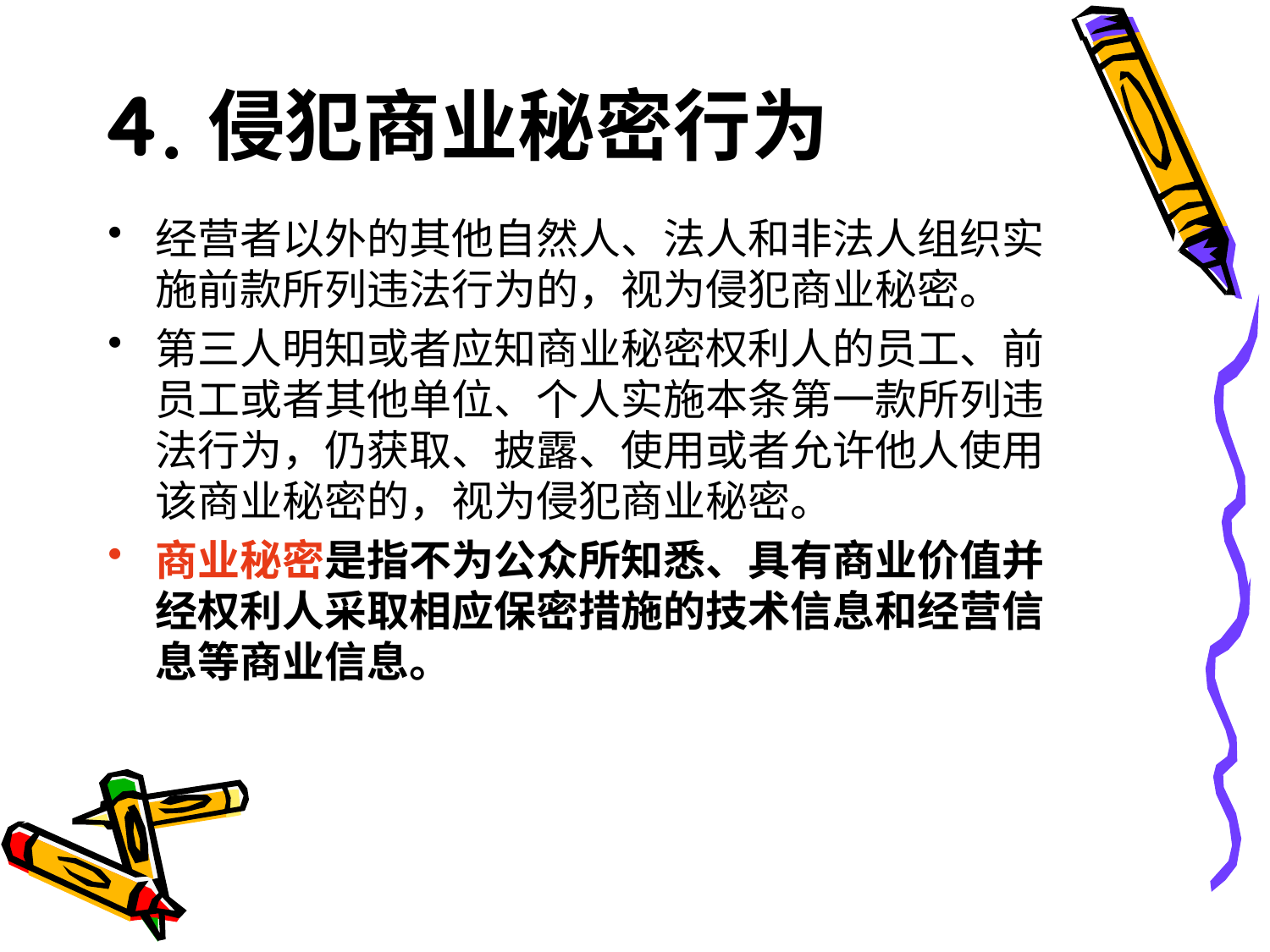

# 4.侵犯商业秘密行为
经营者以外的其他自然人、法人和非法人组织实施前款所列违法行为的，视为侵犯商业秘密。
第三人明知或者应知商业秘密权利人的员工、前员工或者其他单位、个人实施本条第一款所列违法行为，仍获取、披露、使用或者允许他人使用该商业秘密的，视为侵犯商业秘密。
商业秘密是指不为公众所知悉、具有商业价值并经权利人采取相应保密措施的技术信息和经营信息等商业信息。